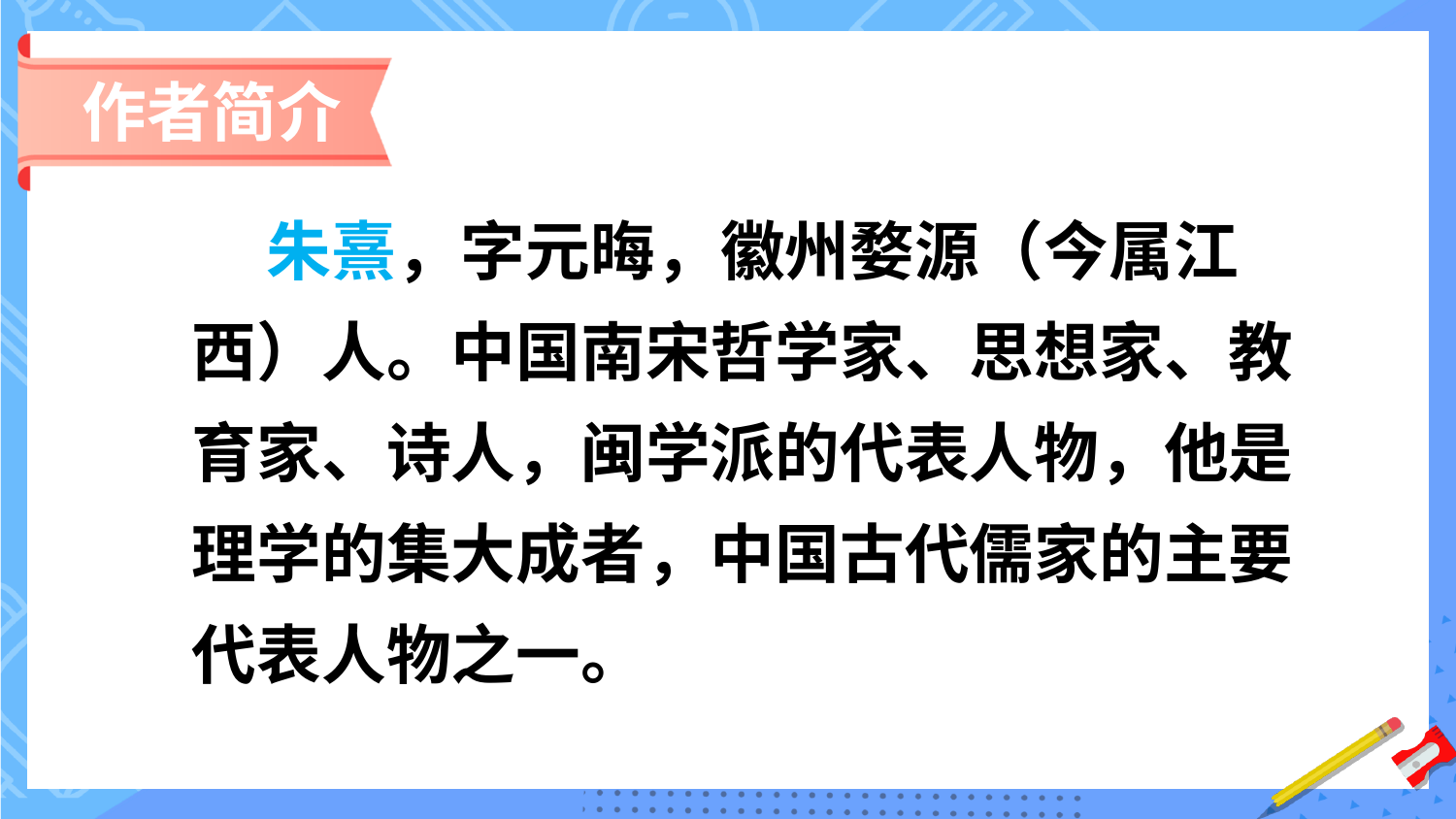

作者简介
    朱熹，字元晦，徽州婺源（今属江西）人。中国南宋哲学家、思想家、教育家、诗人，闽学派的代表人物，他是理学的集大成者，中国古代儒家的主要代表人物之一。